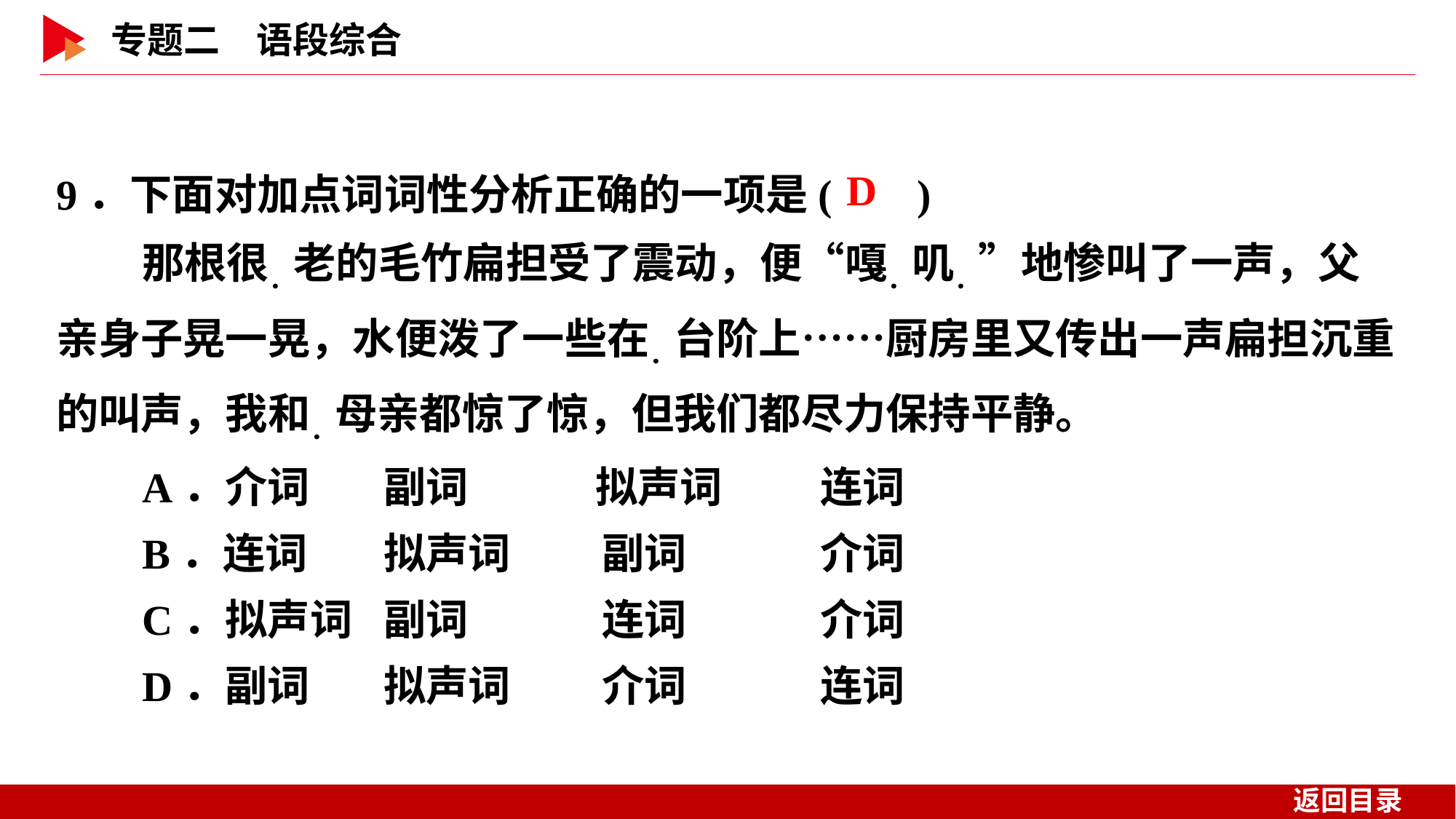

9．下面对加点词词性分析正确的一项是(        )
那根很．老的毛竹扁担受了震动，便“嘎．叽．”地惨叫了一声，父亲身子晃一晃，水便泼了一些在．台阶上……厨房里又传出一声扁担沉重的叫声，我和．母亲都惊了惊，但我们都尽力保持平静。
A．介词　	副词　　　拟声词　　	连词
B．连词	拟声词	副词		介词
C．拟声词	副词		连词		介词
D．副词	拟声词	介词		连词
   D